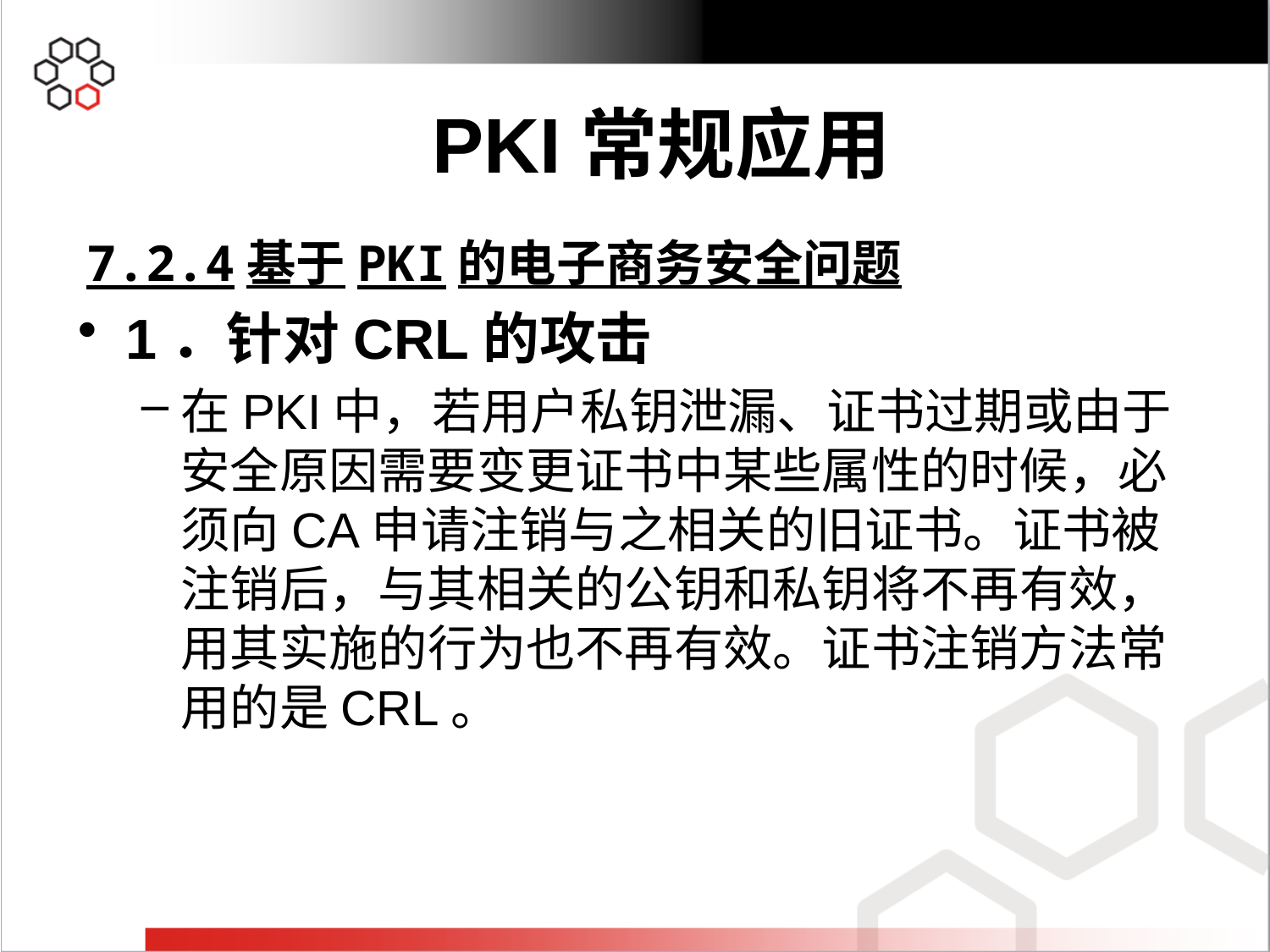

7.2.4基于PKI的电子商务安全问题
1．针对CRL的攻击
在PKI中，若用户私钥泄漏、证书过期或由于安全原因需要变更证书中某些属性的时候，必须向CA申请注销与之相关的旧证书。证书被注销后，与其相关的公钥和私钥将不再有效，用其实施的行为也不再有效。证书注销方法常用的是CRL。